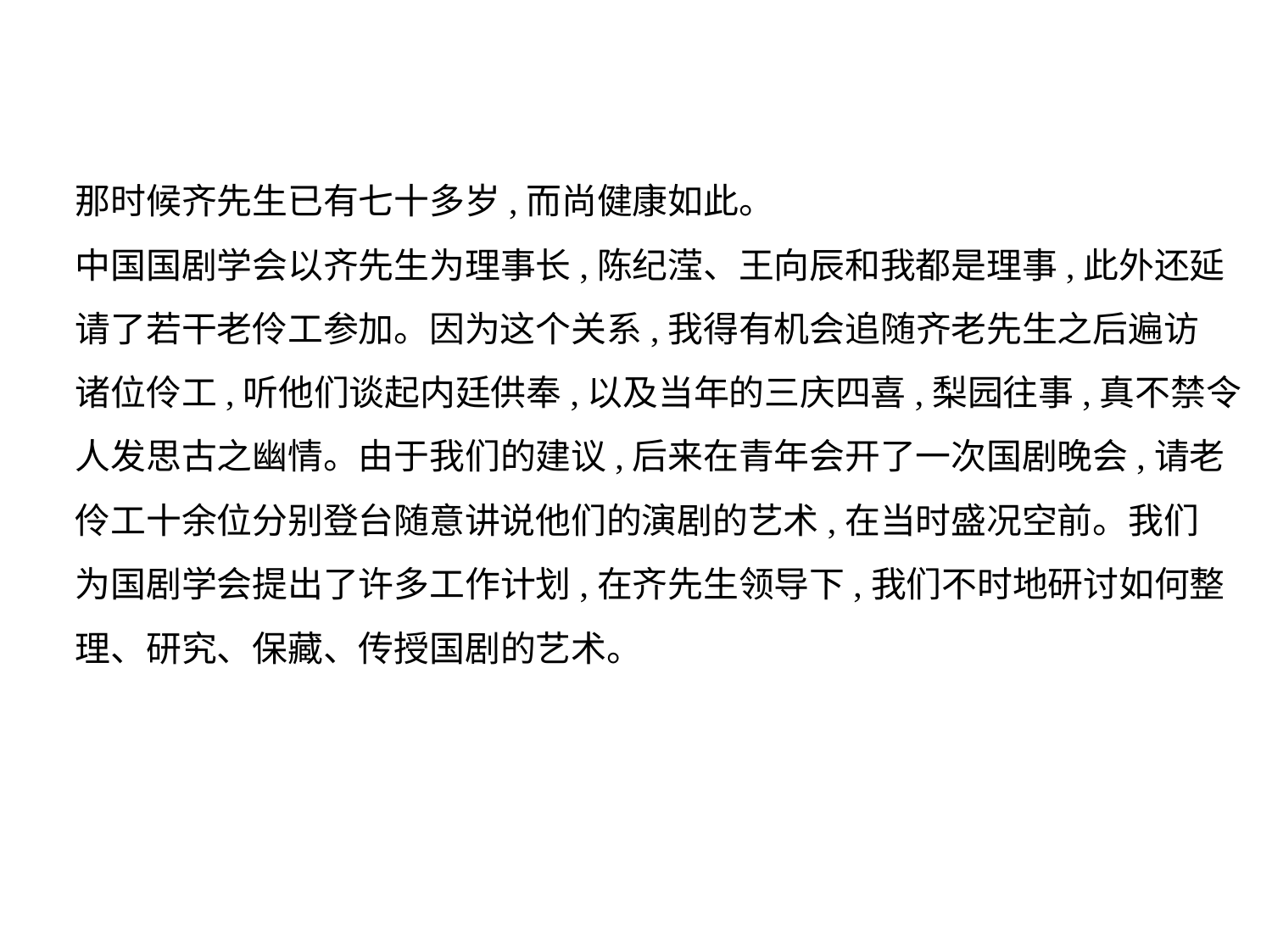

那时候齐先生已有七十多岁,而尚健康如此。
中国国剧学会以齐先生为理事长,陈纪滢、王向辰和我都是理事,此外还延
请了若干老伶工参加。因为这个关系,我得有机会追随齐老先生之后遍访
诸位伶工,听他们谈起内廷供奉,以及当年的三庆四喜,梨园往事,真不禁令
人发思古之幽情。由于我们的建议,后来在青年会开了一次国剧晚会,请老
伶工十余位分别登台随意讲说他们的演剧的艺术,在当时盛况空前。我们
为国剧学会提出了许多工作计划,在齐先生领导下,我们不时地研讨如何整
理、研究、保藏、传授国剧的艺术。